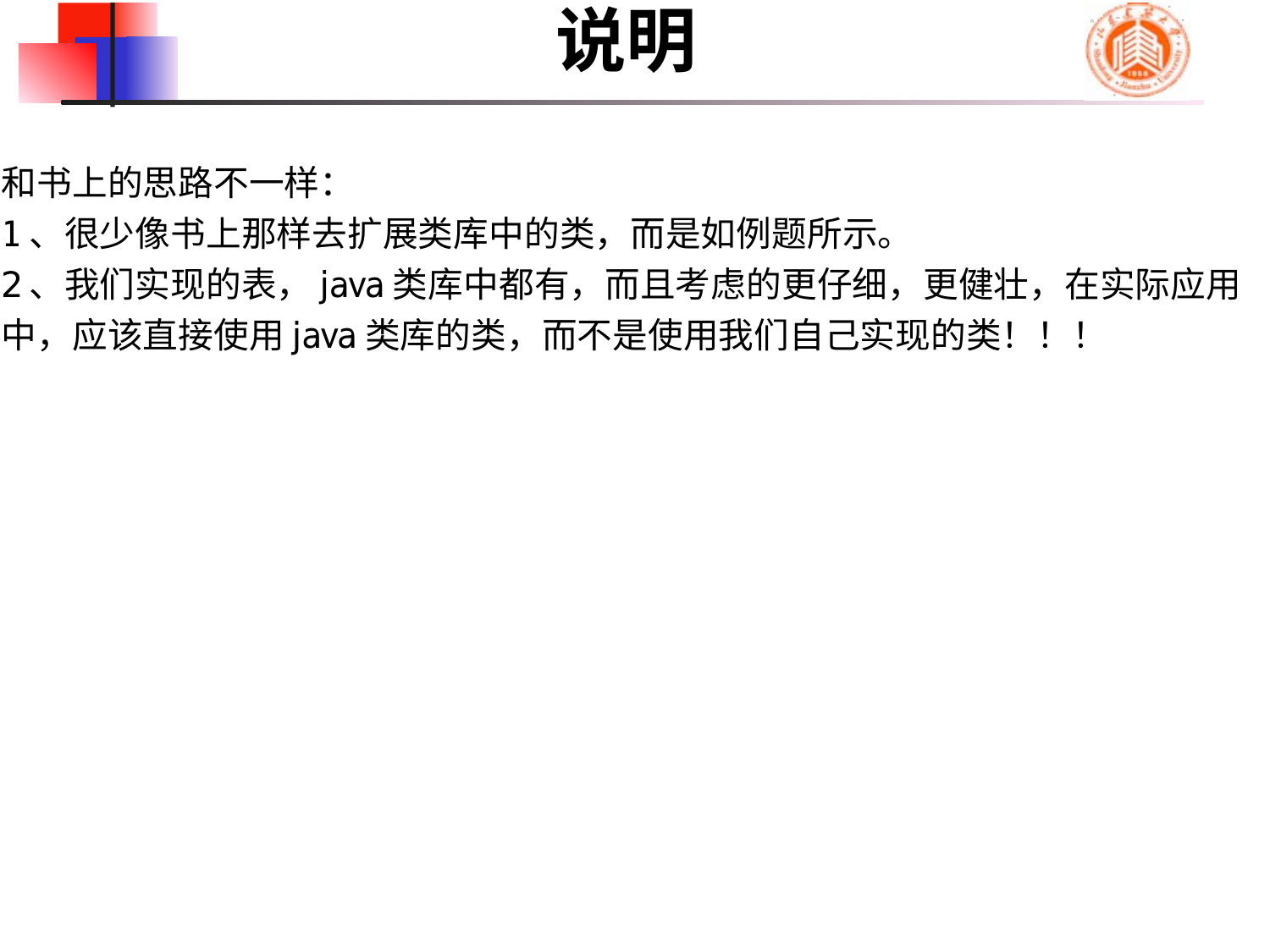

说明
和书上的思路不一样：
1、很少像书上那样去扩展类库中的类，而是如例题所示。
2、我们实现的表，java类库中都有，而且考虑的更仔细，更健壮，在实际应用
中，应该直接使用java类库的类，而不是使用我们自己实现的类！！！